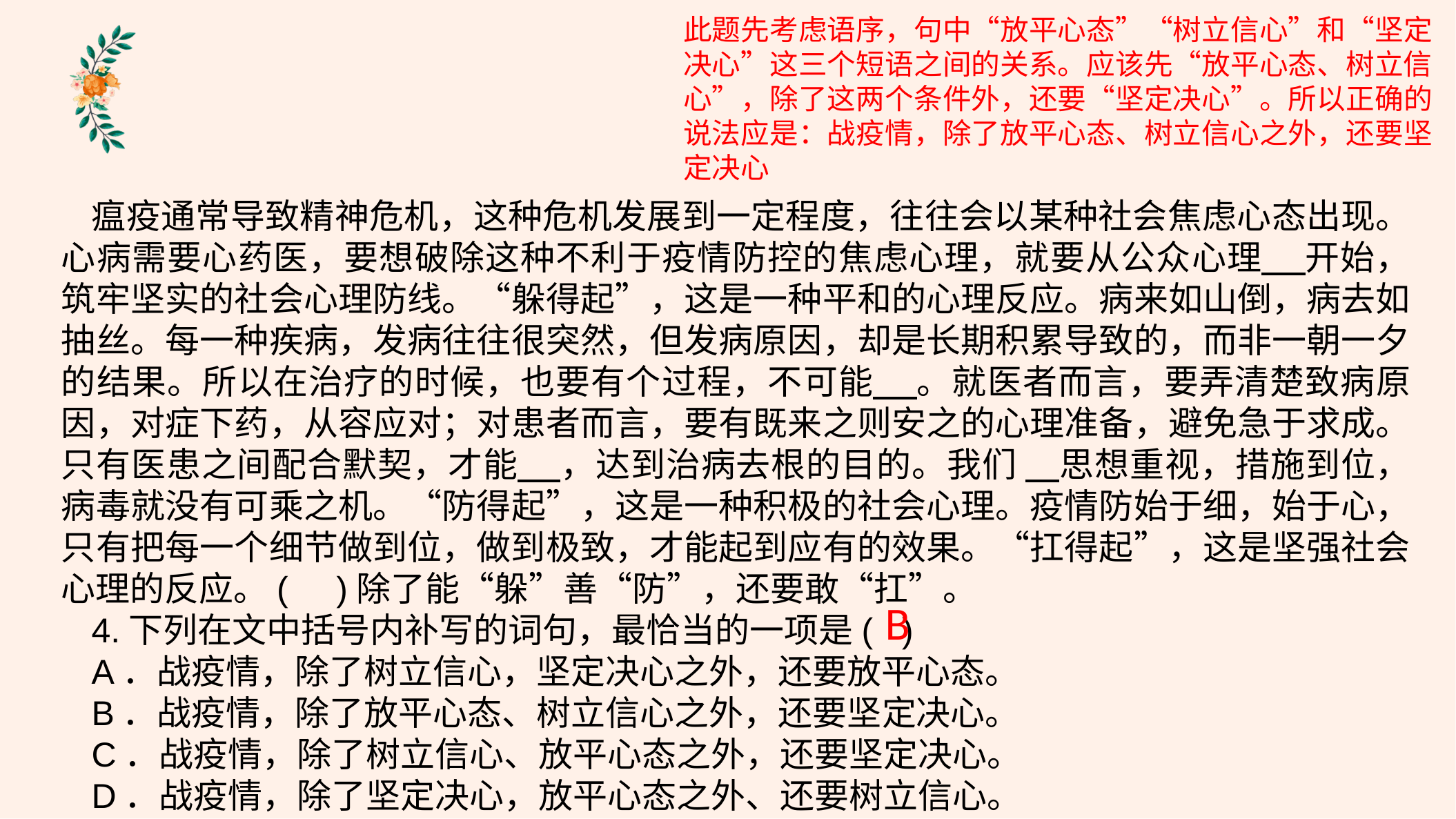

此题先考虑语序，句中“放平心态”“树立信心”和“坚定决心”这三个短语之间的关系。应该先“放平心态、树立信心”，除了这两个条件外，还要“坚定决心”。所以正确的说法应是：战疫情，除了放平心态、树立信心之外，还要坚定决心
瘟疫通常导致精神危机，这种危机发展到一定程度，往往会以某种社会焦虑心态出现。心病需要心药医，要想破除这种不利于疫情防控的焦虑心理，就要从公众心理     开始，筑牢坚实的社会心理防线。“躲得起”，这是一种平和的心理反应。病来如山倒，病去如抽丝。每一种疾病，发病往往很突然，但发病原因，却是长期积累导致的，而非一朝一夕的结果。所以在治疗的时候，也要有个过程，不可能     。就医者而言，要弄清楚致病原因，对症下药，从容应对；对患者而言，要有既来之则安之的心理准备，避免急于求成。只有医患之间配合默契，才能     ，达到治病去根的目的。我们     思想重视，措施到位，病毒就没有可乘之机。“防得起”，这是一种积极的社会心理。疫情防始于细，始于心，只有把每一个细节做到位，做到极致，才能起到应有的效果。“扛得起”，这是坚强社会心理的反应。(     )除了能“躲”善“防”，还要敢“扛”。
4.下列在文中括号内补写的词句，最恰当的一项是(   )
A．战疫情，除了树立信心，坚定决心之外，还要放平心态。
B．战疫情，除了放平心态、树立信心之外，还要坚定决心。
C．战疫情，除了树立信心、放平心态之外，还要坚定决心。
D．战疫情，除了坚定决心，放平心态之外、还要树立信心。
B